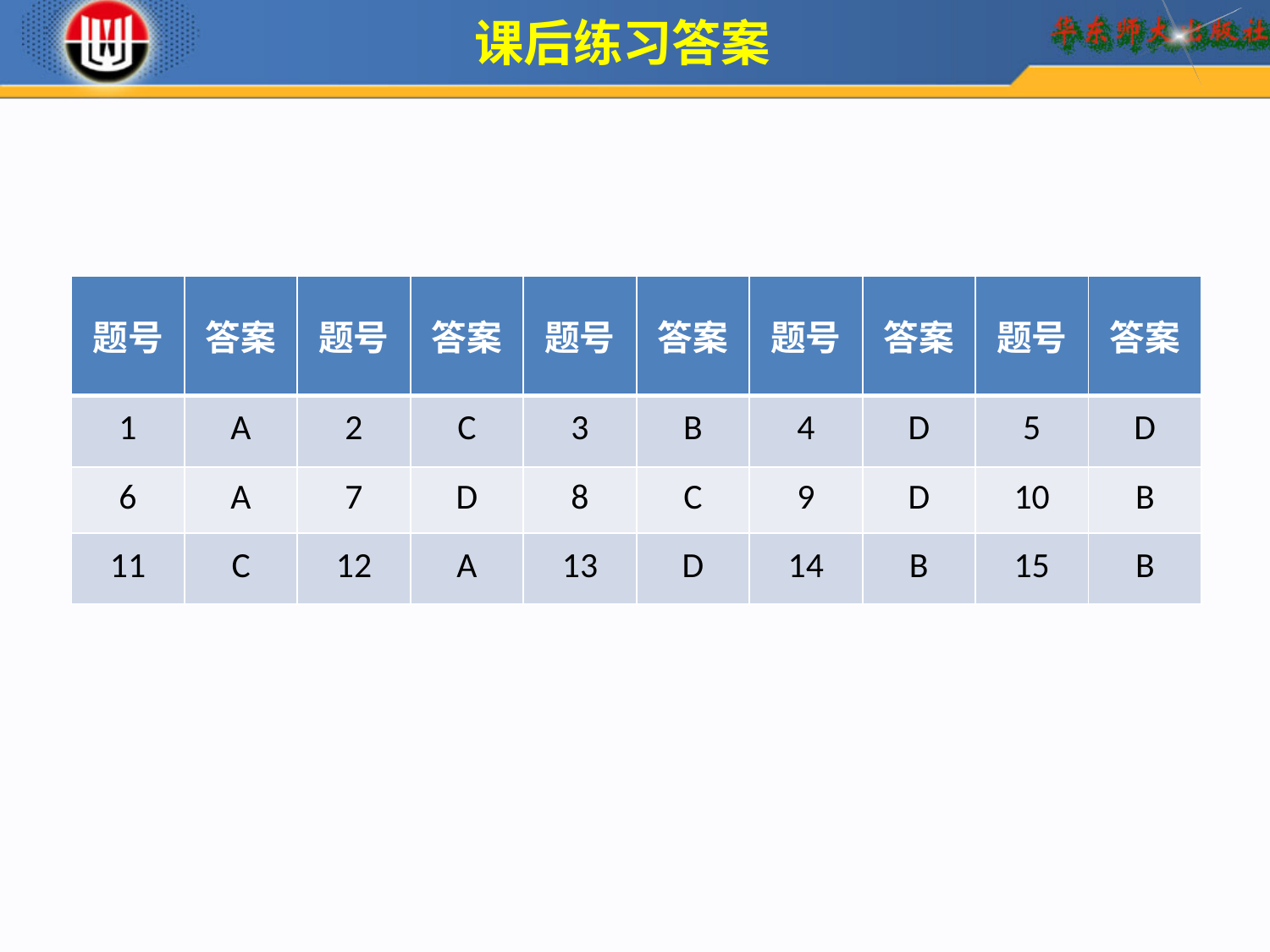

课后练习答案
| 题号 | 答案 | 题号 | 答案 | 题号 | 答案 | 题号 | 答案 | 题号 | 答案 |
| --- | --- | --- | --- | --- | --- | --- | --- | --- | --- |
| 1 | A | 2 | C | 3 | B | 4 | D | 5 | D |
| 6 | A | 7 | D | 8 | C | 9 | D | 10 | B |
| 11 | C | 12 | A | 13 | D | 14 | B | 15 | B |